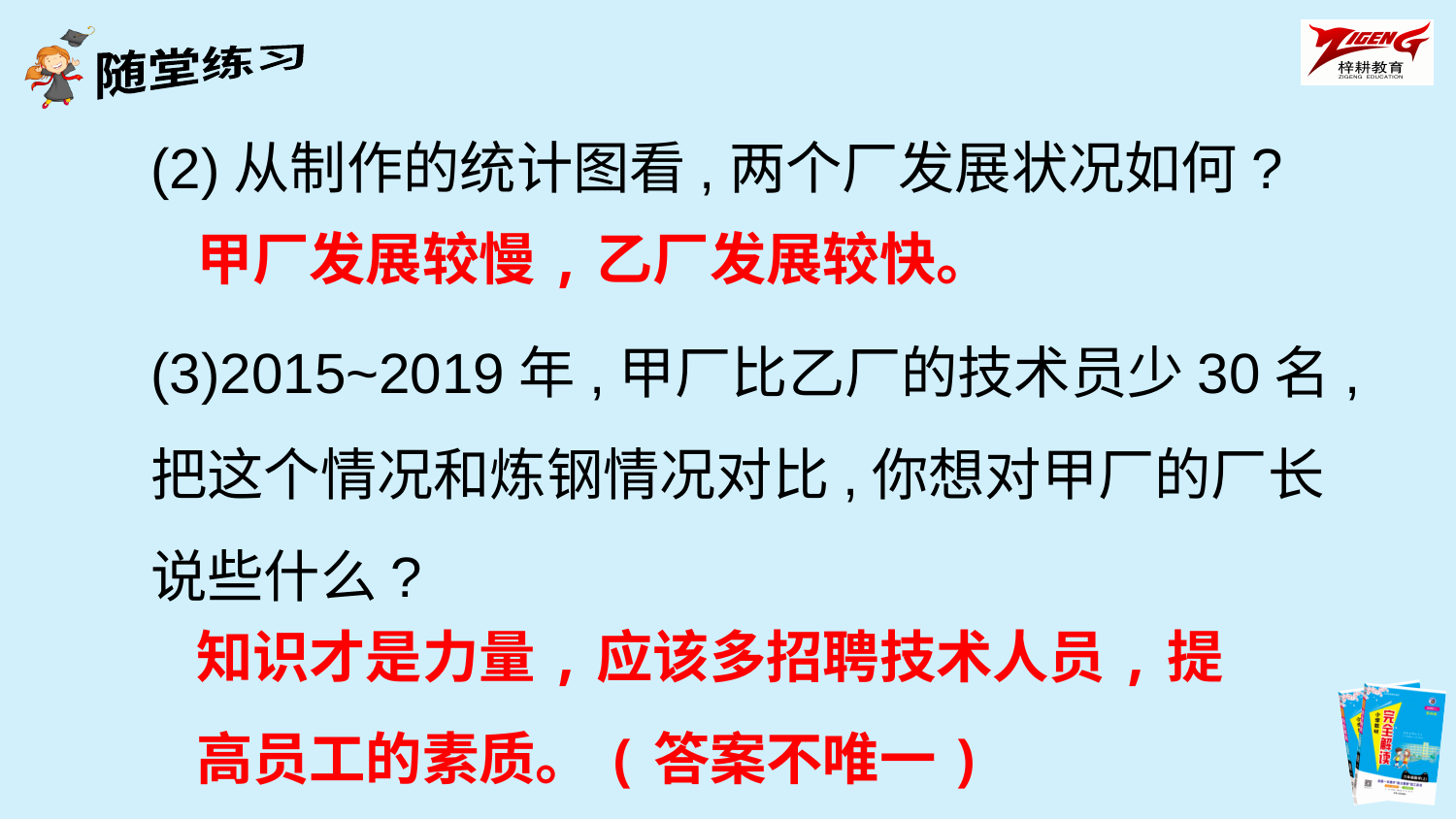

(2)从制作的统计图看,两个厂发展状况如何?
甲厂发展较慢,乙厂发展较快。
(3)2015~2019年,甲厂比乙厂的技术员少30名,把这个情况和炼钢情况对比,你想对甲厂的厂长说些什么?
知识才是力量,应该多招聘技术人员,提高员工的素质。(答案不唯一)